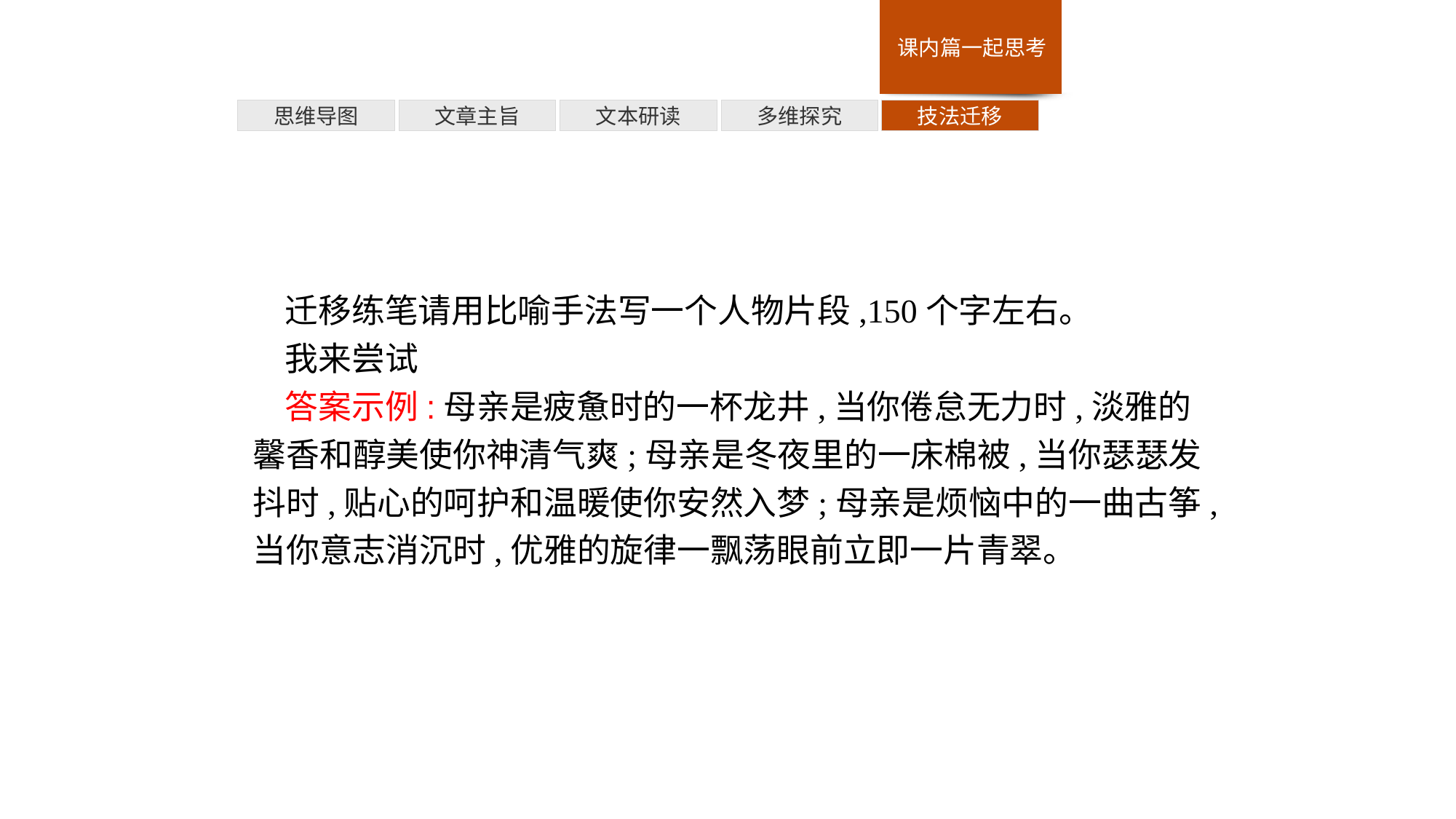

多维探究
思维导图
文章主旨
文本研读
技法迁移
迁移练笔请用比喻手法写一个人物片段,150个字左右。
我来尝试
答案示例:母亲是疲惫时的一杯龙井,当你倦怠无力时,淡雅的馨香和醇美使你神清气爽;母亲是冬夜里的一床棉被,当你瑟瑟发抖时,贴心的呵护和温暖使你安然入梦;母亲是烦恼中的一曲古筝,当你意志消沉时,优雅的旋律一飘荡眼前立即一片青翠。